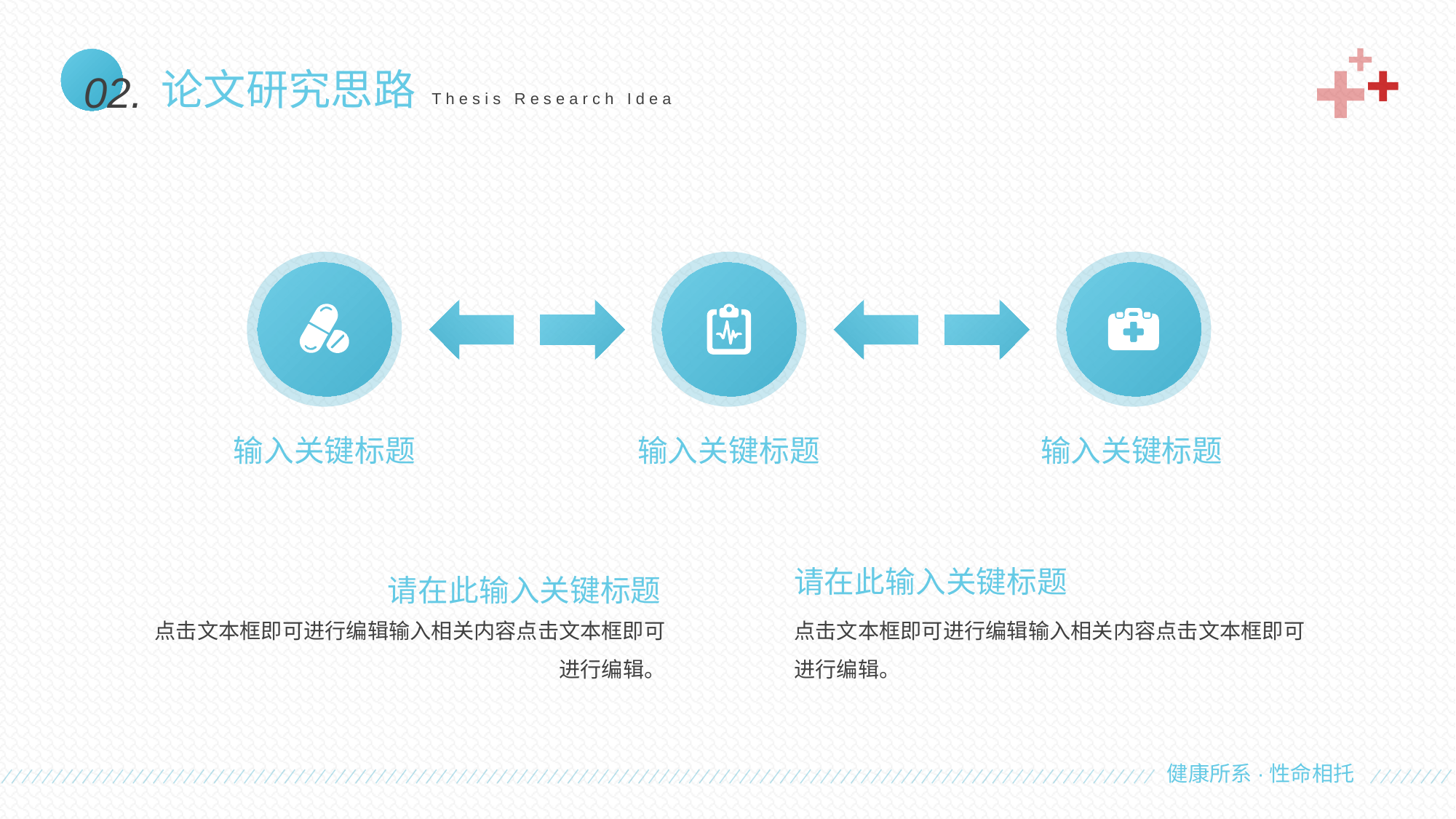

02.
论文研究思路
Thesis Research Idea

输入关键标题
输入关键标题
输入关键标题
请在此输入关键标题
点击文本框即可进行编辑输入相关内容点击文本框即可进行编辑。
请在此输入关键标题
点击文本框即可进行编辑输入相关内容点击文本框即可进行编辑。